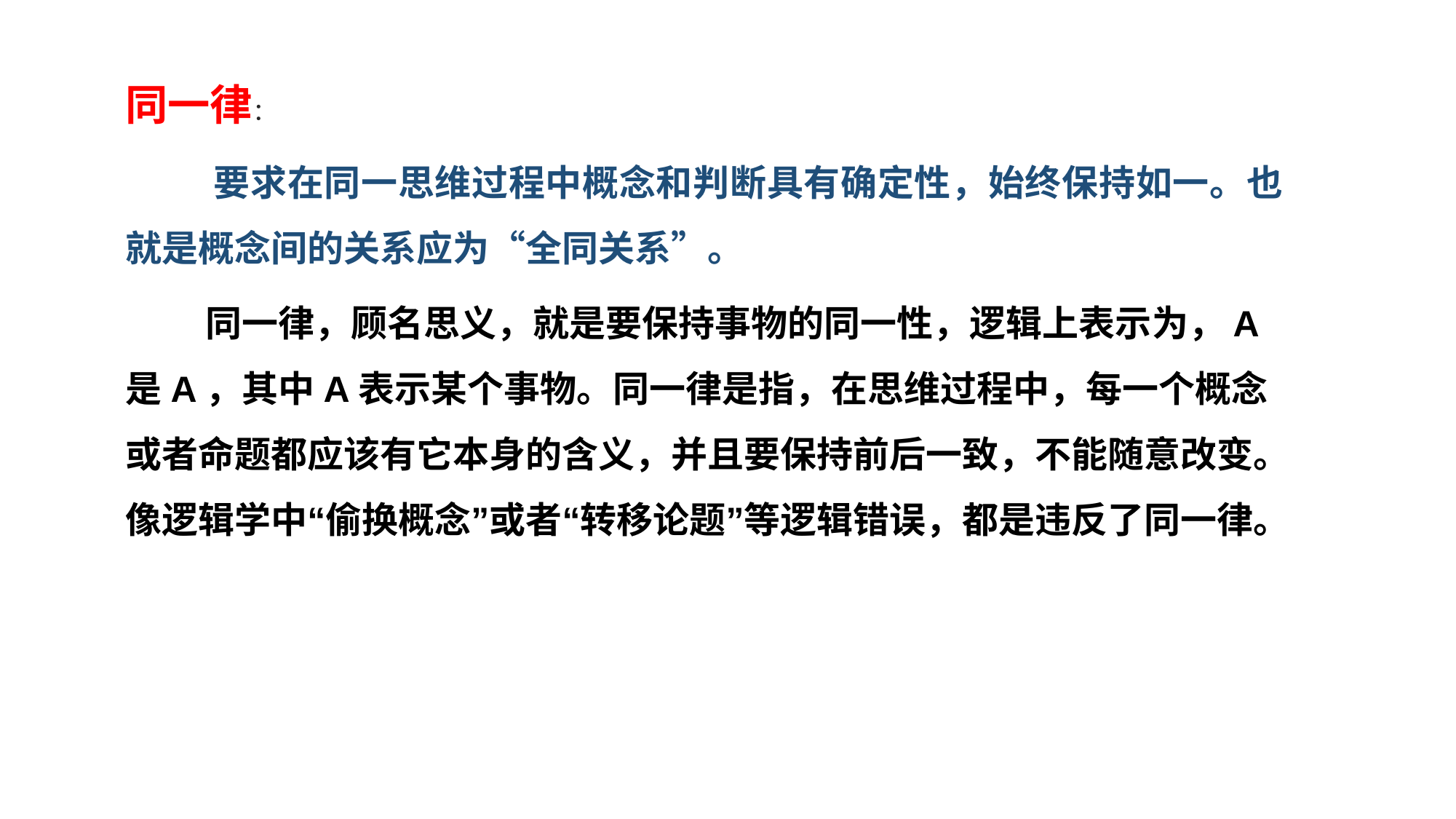

同一律：
         要求在同一思维过程中概念和判断具有确定性，始终保持如一。也就是概念间的关系应为“全同关系”。
       同一律，顾名思义，就是要保持事物的同一性，逻辑上表示为，A是A，其中A表示某个事物。同一律是指，在思维过程中，每一个概念或者命题都应该有它本身的含义，并且要保持前后一致，不能随意改变。像逻辑学中“偷换概念”或者“转移论题”等逻辑错误，都是违反了同一律。